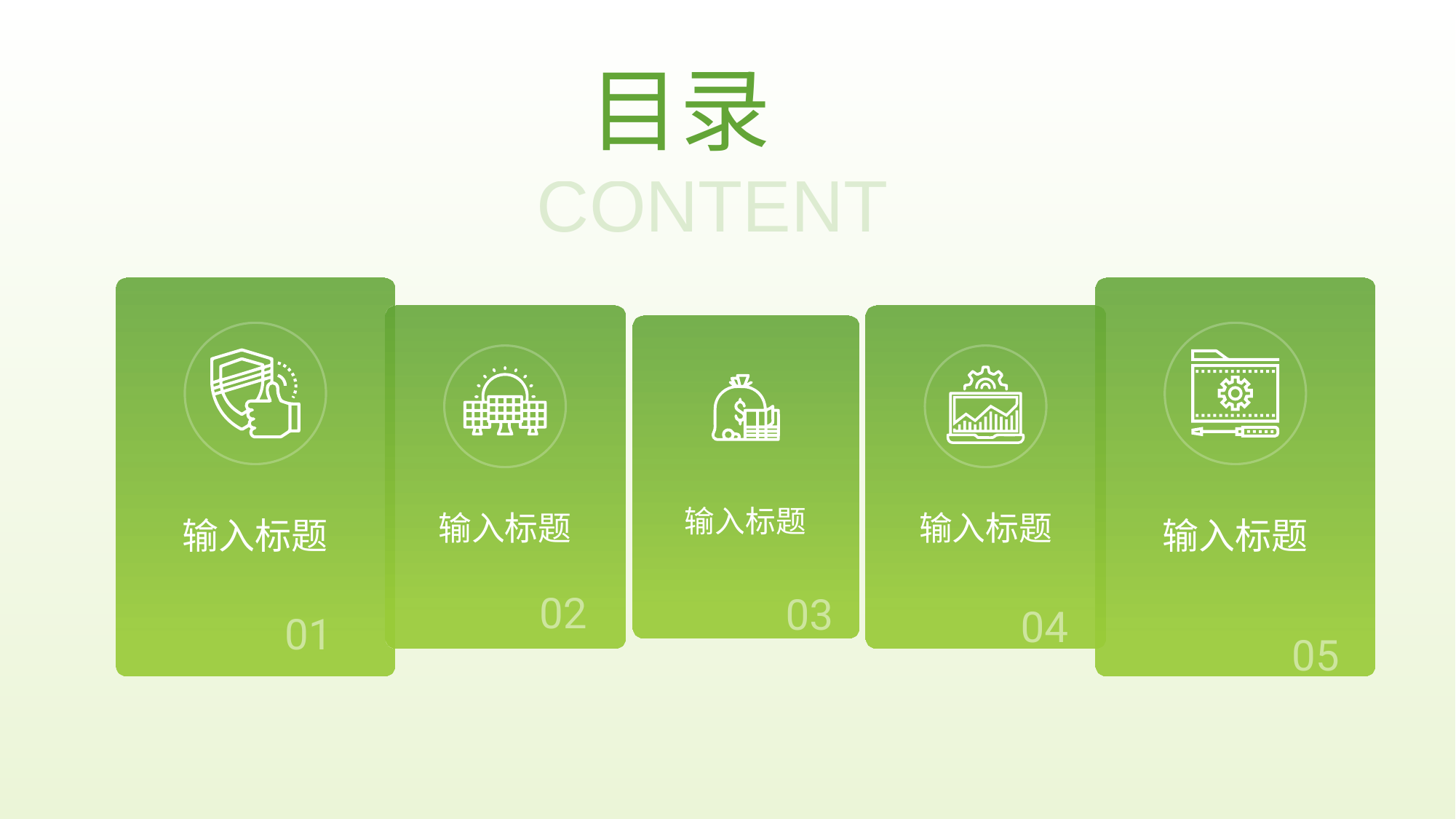

目录
CONTENT

输入标题

01

输入标题
05

输入标题
02

输入标题
04

输入标题
03